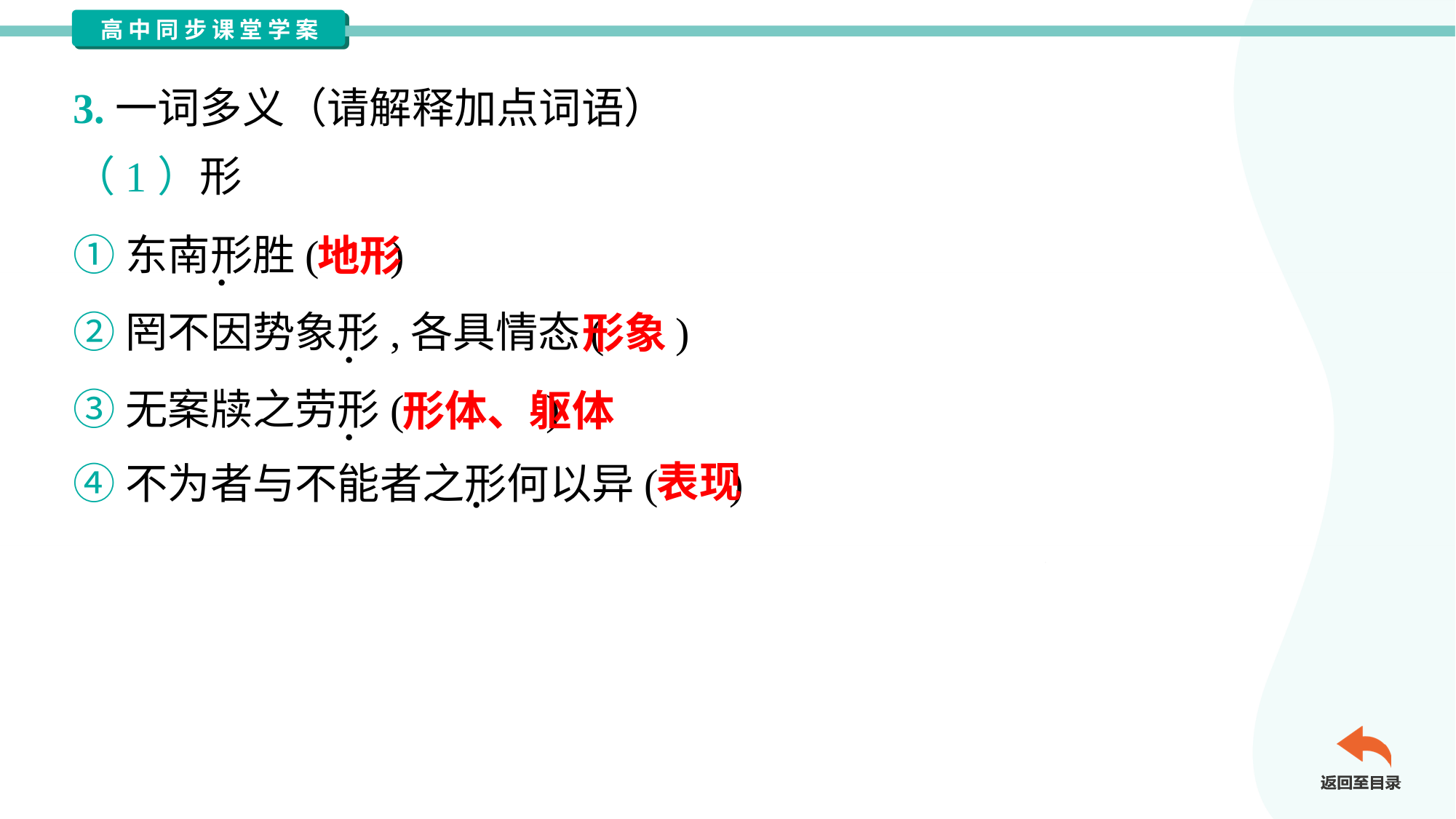

3.一词多义（请解释加点词语）
（1）形
①东南形胜(      )
②罔不因势象形,各具情态(      )
③无案牍之劳形(            )
④不为者与不能者之形何以异(      )
地形
形象

形体、躯体

表现